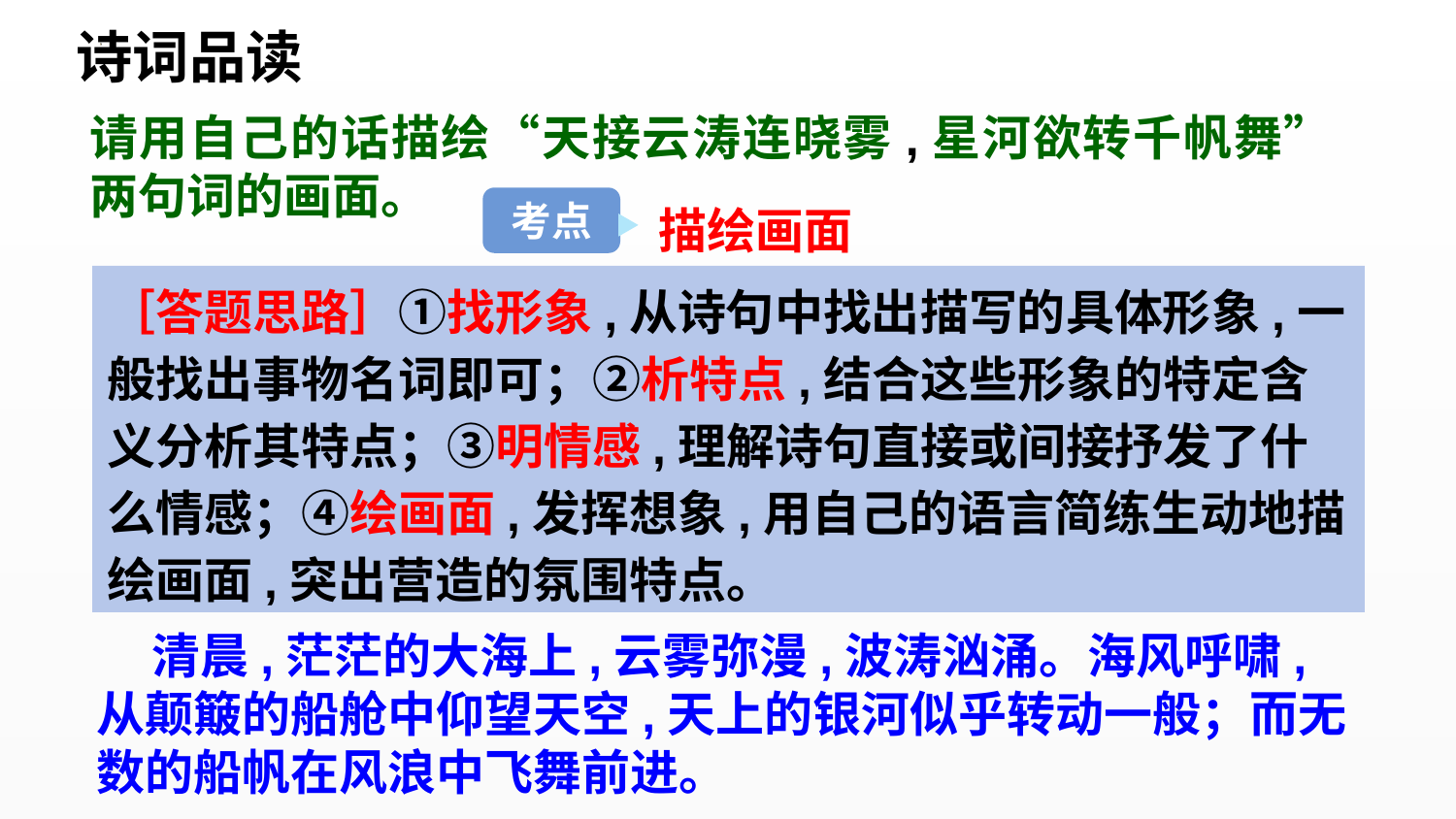

诗词品读
请用自己的话描绘“天接云涛连晓雾,星河欲转千帆舞”两句词的画面。
描绘画面
考点

［答题思路］①找形象,从诗句中找出描写的具体形象,一般找出事物名词即可；②析特点,结合这些形象的特定含义分析其特点；③明情感,理解诗句直接或间接抒发了什么情感；④绘画面,发挥想象,用自己的语言简练生动地描绘画面,突出营造的氛围特点。
    清晨,茫茫的大海上,云雾弥漫,波涛汹涌。海风呼啸,从颠簸的船舱中仰望天空,天上的银河似乎转动一般；而无数的船帆在风浪中飞舞前进。